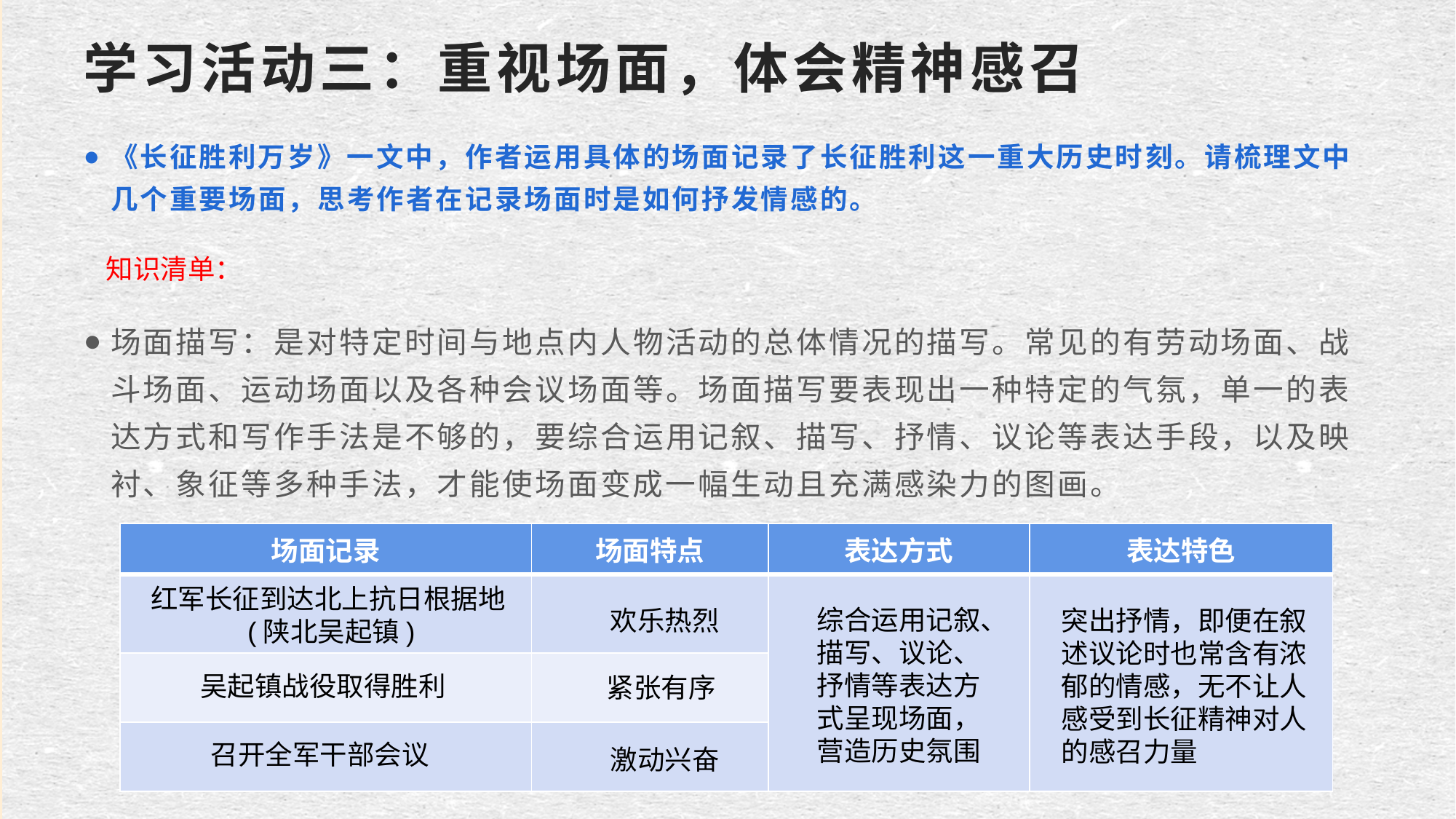

# 学习活动三：重视场面，体会精神感召
《长征胜利万岁》一文中，作者运用具体的场面记录了长征胜利这一重大历史时刻。请梳理文中几个重要场面，思考作者在记录场面时是如何抒发情感的。
知识清单：
场面描写：是对特定时间与地点内人物活动的总体情况的描写。常见的有劳动场面、战斗场面、运动场面以及各种会议场面等。场面描写要表现出一种特定的气氛，单一的表达方式和写作手法是不够的，要综合运用记叙、描写、抒情、议论等表达手段，以及映衬、象征等多种手法，才能使场面变成一幅生动且充满感染力的图画。
| 场面记录 | 场面特点 | 表达方式 | 表达特色 |
| --- | --- | --- | --- |
|  |  |  |  |
|  |  |  |  |
|  |  |  |  |
红军长征到达北上抗日根据地(陕北吴起镇)
综合运用记叙、描写、议论、抒情等表达方式呈现场面，营造历史氛围
欢乐热烈
突出抒情，即便在叙述议论时也常含有浓郁的情感，无不让人感受到长征精神对人的感召力量
吴起镇战役取得胜利
紧张有序
召开全军干部会议
激动兴奋